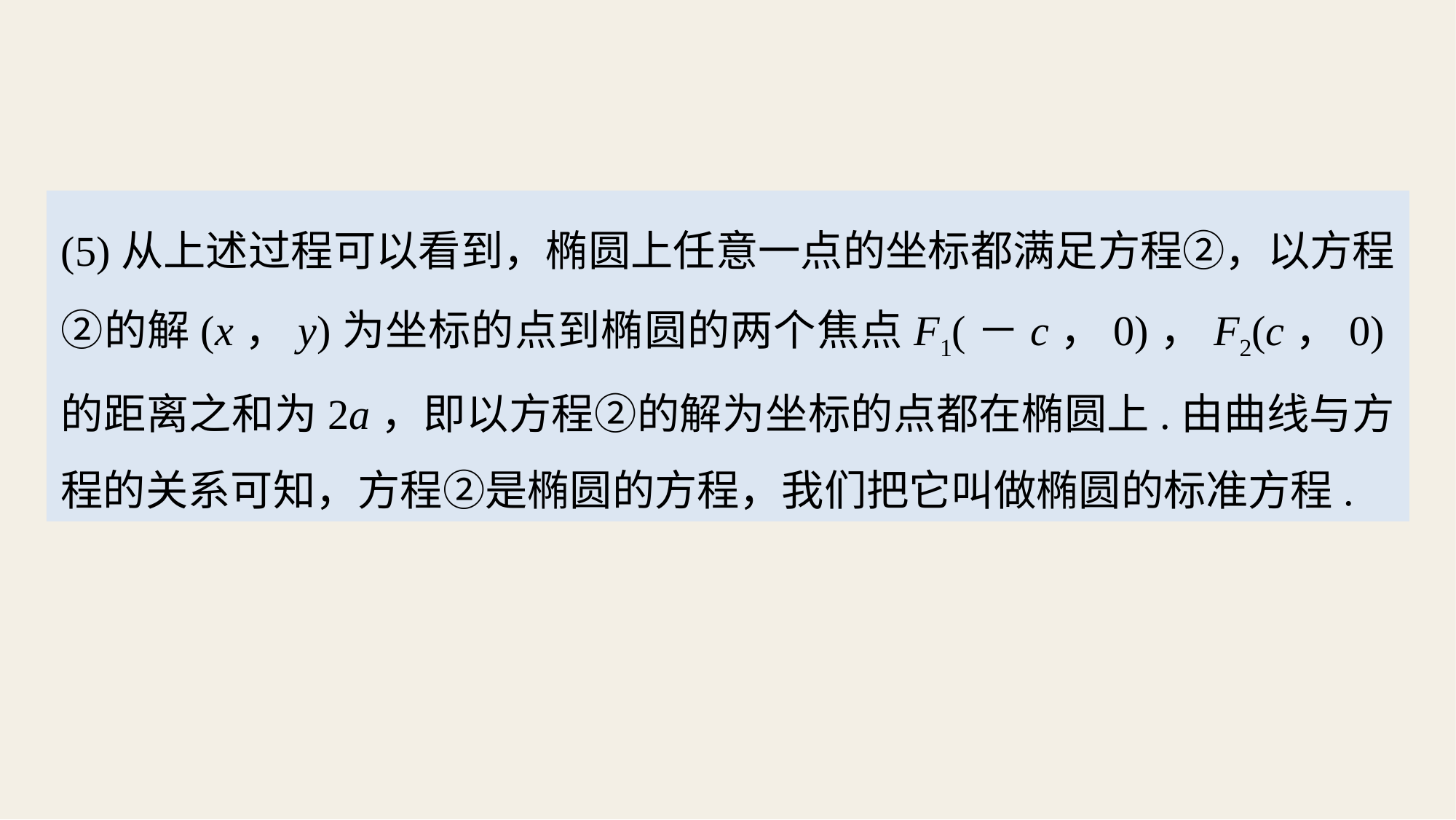

(5)从上述过程可以看到，椭圆上任意一点的坐标都满足方程②，以方程②的解(x，y)为坐标的点到椭圆的两个焦点F1(－c，0)，F2(c，0)的距离之和为2a，即以方程②的解为坐标的点都在椭圆上.由曲线与方程的关系可知，方程②是椭圆的方程，我们把它叫做椭圆的标准方程.